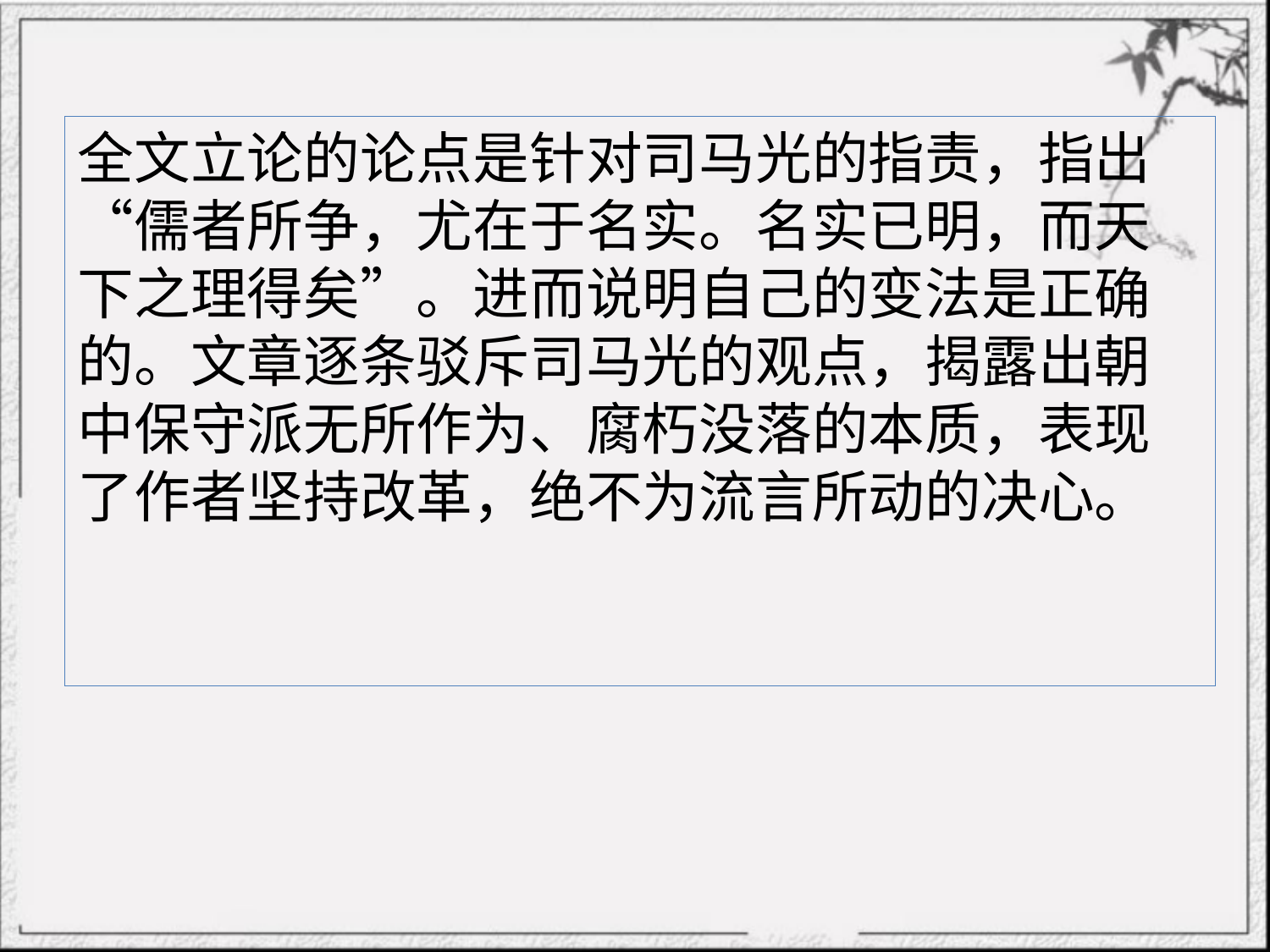

全文立论的论点是针对司马光的指责，指出“儒者所争，尤在于名实。名实已明，而天下之理得矣”。进而说明自己的变法是正确的。文章逐条驳斥司马光的观点，揭露出朝中保守派无所作为、腐朽没落的本质，表现了作者坚持改革，绝不为流言所动的决心。